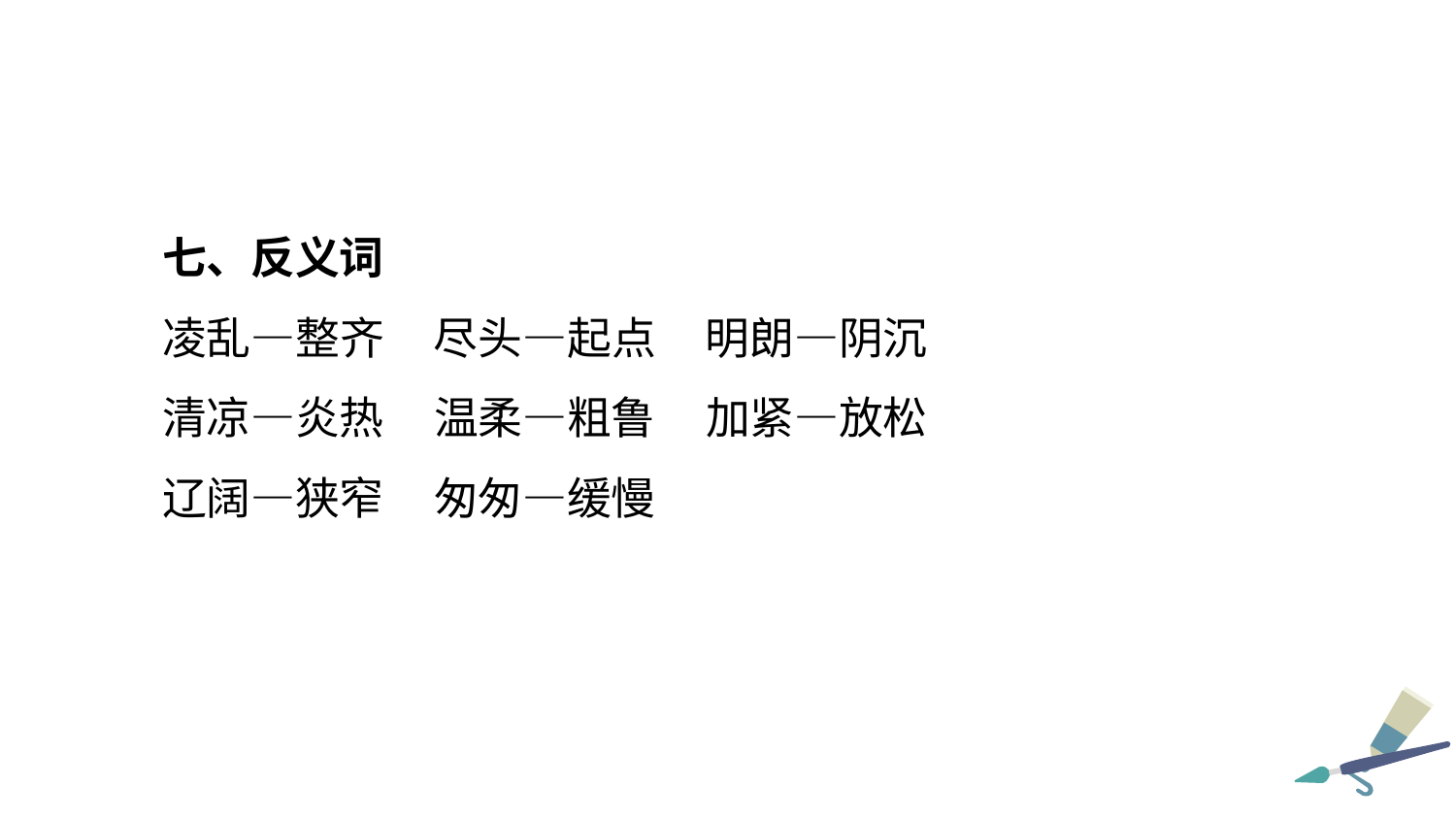

七、反义词
凌乱—整齐     尽头—起点     明朗—阴沉
清凉—炎热     温柔—粗鲁     加紧—放松
辽阔—狭窄     匆匆—缓慢